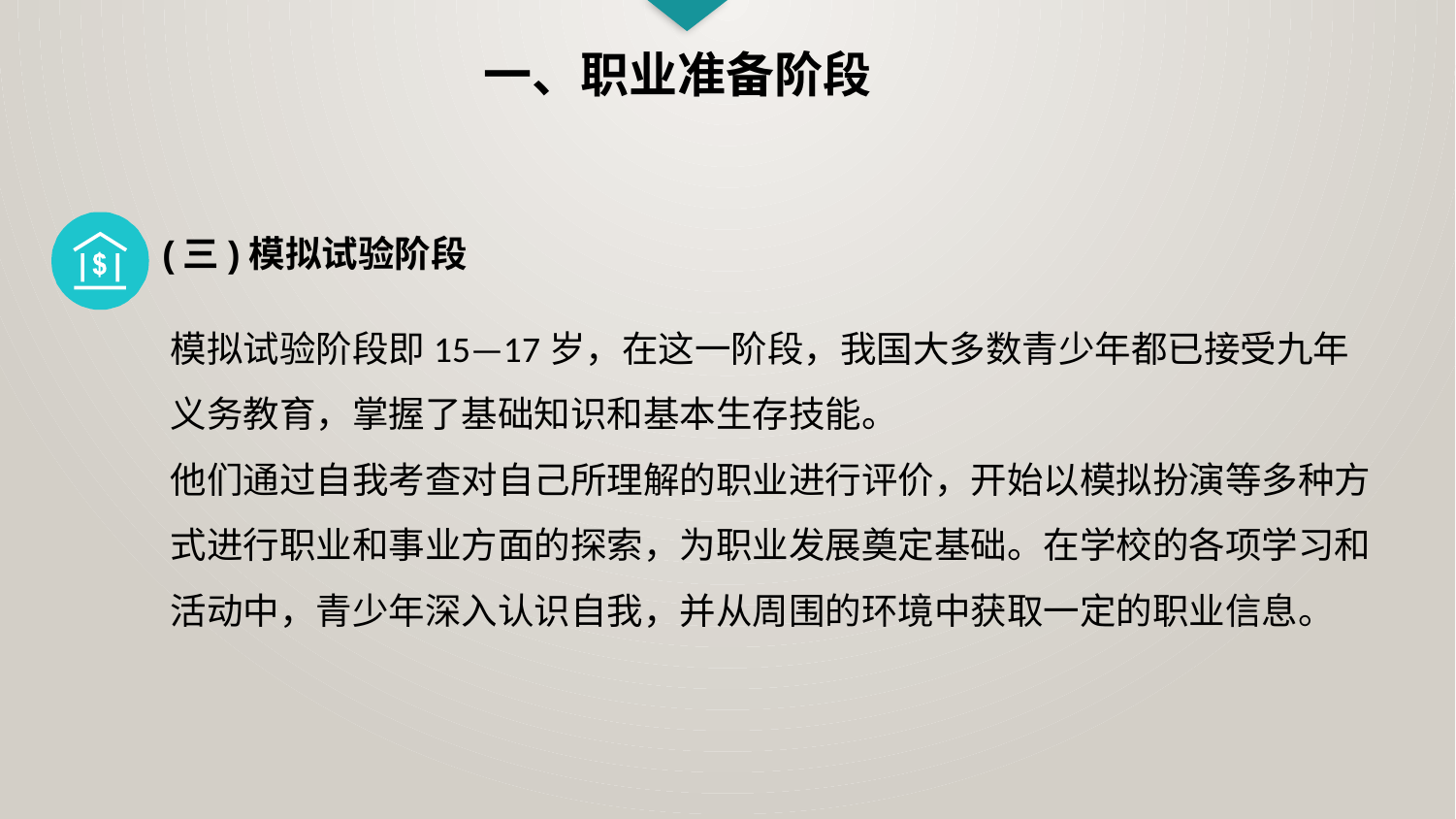

一、职业准备阶段

(三)模拟试验阶段

模拟试验阶段即15—17岁，在这一阶段，我国大多数青少年都已接受九年义务教育，掌握了基础知识和基本生存技能。
他们通过自我考查对自己所理解的职业进行评价，开始以模拟扮演等多种方式进行职业和事业方面的探索，为职业发展奠定基础。在学校的各项学习和活动中，青少年深入认识自我，并从周围的环境中获取一定的职业信息。
28